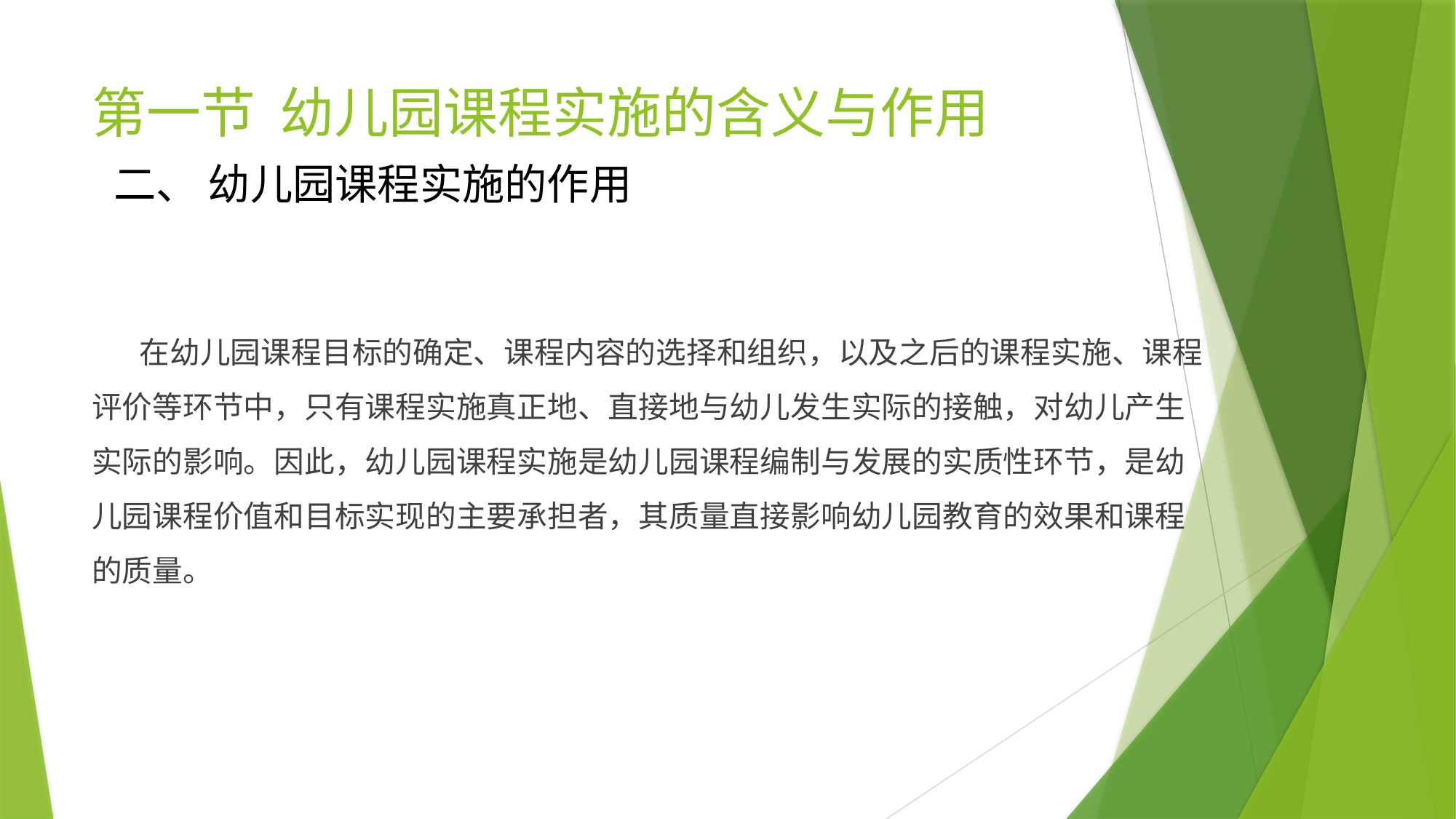

# 第一节  幼儿园课程实施的含义与作用
二、 幼儿园课程实施的作用
      在幼儿园课程目标的确定、课程内容的选择和组织，以及之后的课程实施、课程评价等环节中，只有课程实施真正地、直接地与幼儿发生实际的接触，对幼儿产生实际的影响。因此，幼儿园课程实施是幼儿园课程编制与发展的实质性环节，是幼儿园课程价值和目标实现的主要承担者，其质量直接影响幼儿园教育的效果和课程的质量。